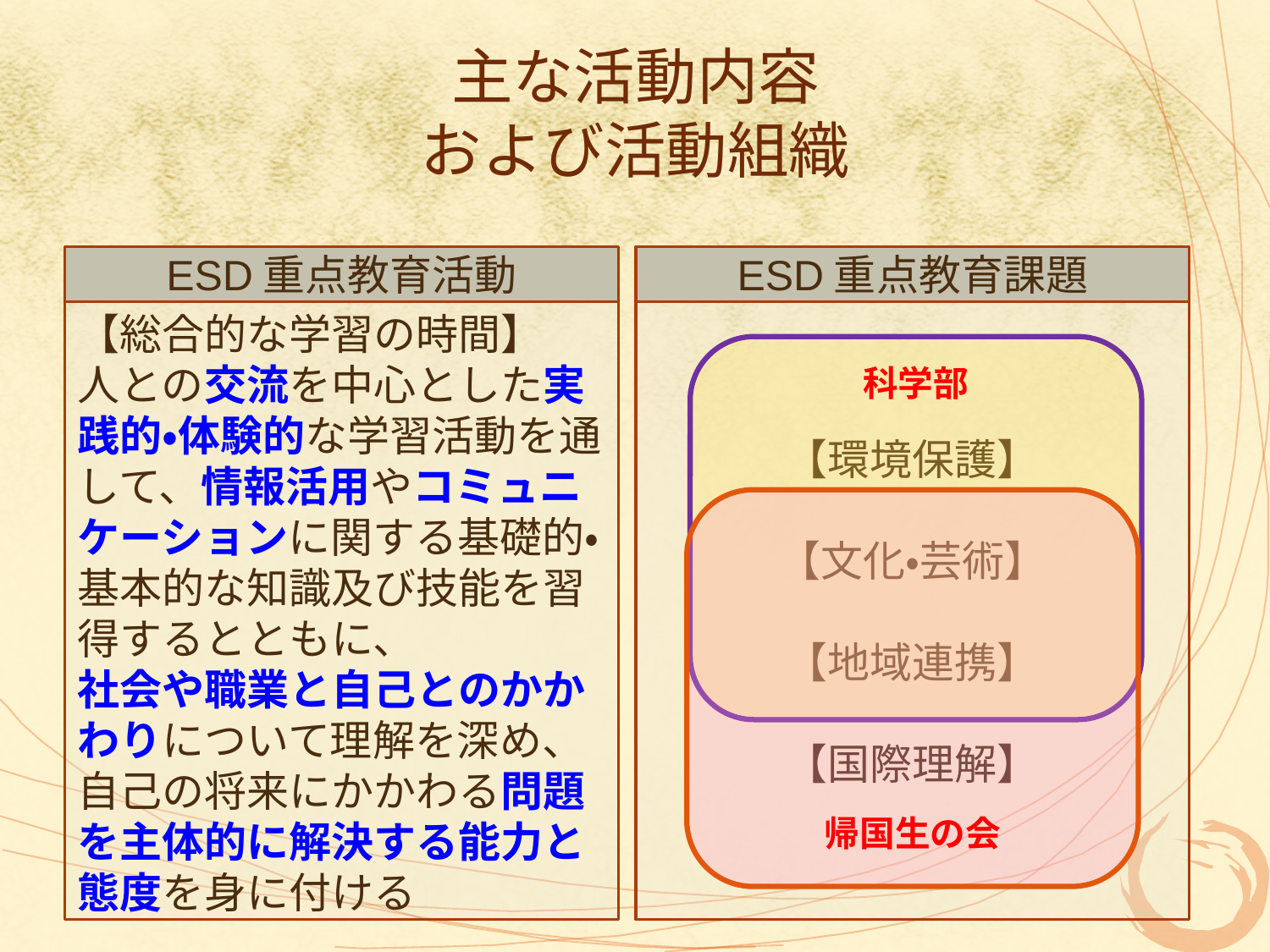

# 主な活動内容 および活動組織
ESD重点教育活動
ESD重点教育課題
【総合的な学習の時間】
人との交流を中心とした実践的・体験的な学習活動を通して、情報活用やコミュニケーションに関する基礎的・基本的な知識及び技能を習得するとともに、
社会や職業と自己とのかかわりについて理解を深め、自己の将来にかかわる問題を主体的に解決する能力と態度を身に付ける

【環境保護】

【文化・芸術】

【地域連携】

【国際理解】
科学部

帰国生の会